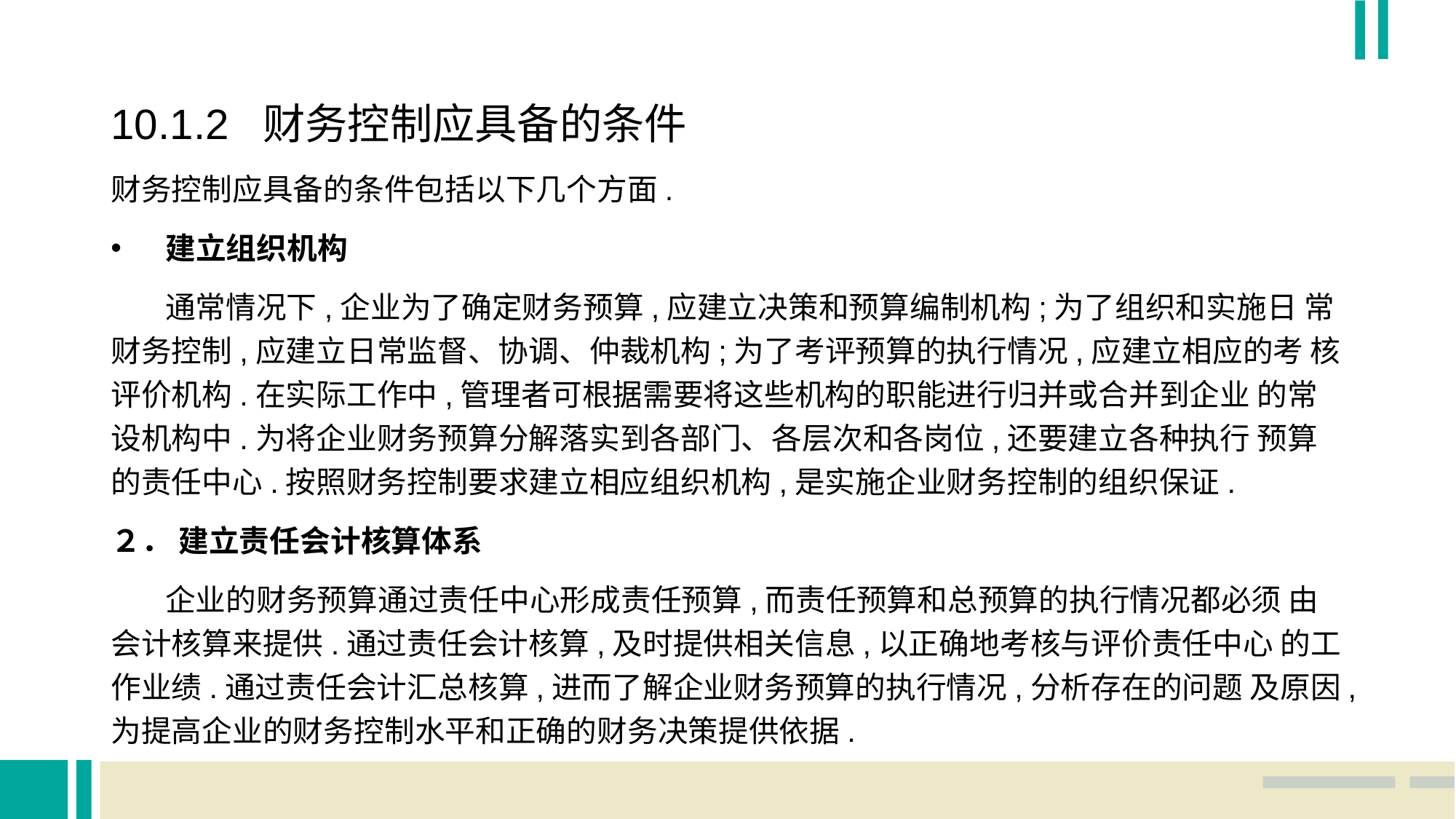

10.1.2  财务控制应具备的条件
财务控制应具备的条件包括以下几个方面.
建立组织机构
       通常情况下,企业为了确定财务预算,应建立决策和预算编制机构;为了组织和实施日 常财务控制,应建立日常监督、协调、仲裁机构;为了考评预算的执行情况,应建立相应的考 核评价机构.在实际工作中,管理者可根据需要将这些机构的职能进行归并或合并到企业 的常设机构中.为将企业财务预算分解落实到各部门、各层次和各岗位,还要建立各种执行 预算的责任中心.按照财务控制要求建立相应组织机构,是实施企业财务控制的组织保证.
２． 建立责任会计核算体系
       企业的财务预算通过责任中心形成责任预算,而责任预算和总预算的执行情况都必须 由会计核算来提供.通过责任会计核算,及时提供相关信息,以正确地考核与评价责任中心 的工作业绩.通过责任会计汇总核算,进而了解企业财务预算的执行情况,分析存在的问题 及原因,为提高企业的财务控制水平和正确的财务决策提供依据.